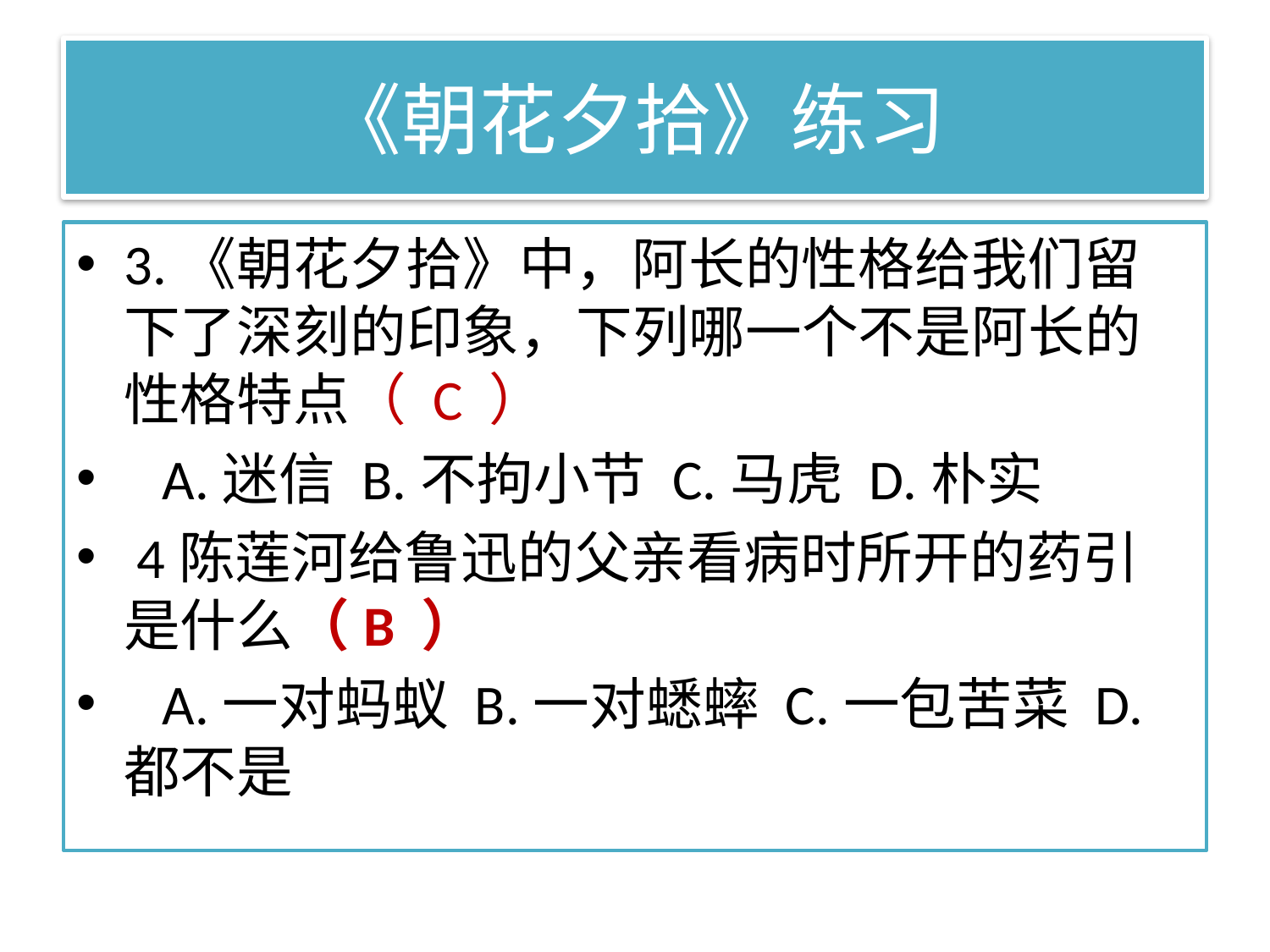

# 《朝花夕拾》练习
3.《朝花夕拾》中，阿长的性格给我们留下了深刻的印象，下列哪一个不是阿长的性格特点（ C ）
   A.迷信 B.不拘小节 C.马虎 D.朴实
 4陈莲河给鲁迅的父亲看病时所开的药引是什么（B ）
   A.一对蚂蚁 B.一对蟋蟀 C.一包苦菜 D.都不是